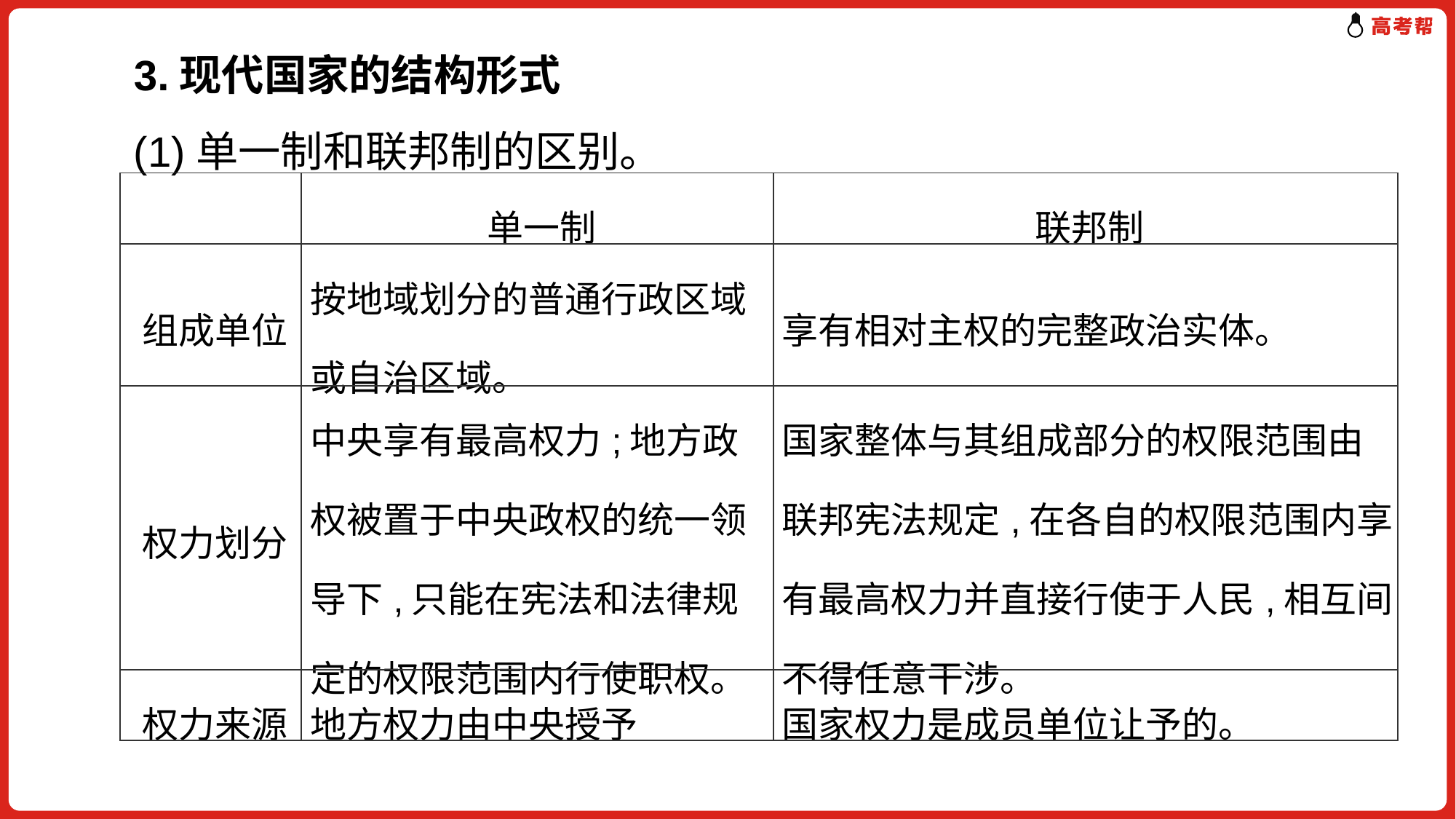

3.现代国家的结构形式
(1)单一制和联邦制的区别。
|  | 单一制 | 联邦制 |
| --- | --- | --- |
| 组成单位 | 按地域划分的普通行政区域或自治区域。 | 享有相对主权的完整政治实体。 |
| 权力划分 | 中央享有最高权力;地方政权被置于中央政权的统一领导下,只能在宪法和法律规定的权限范围内行使职权。 | 国家整体与其组成部分的权限范围由联邦宪法规定,在各自的权限范围内享有最高权力并直接行使于人民,相互间不得任意干涉。 |
| 权力来源 | 地方权力由中央授予 | 国家权力是成员单位让予的。 |